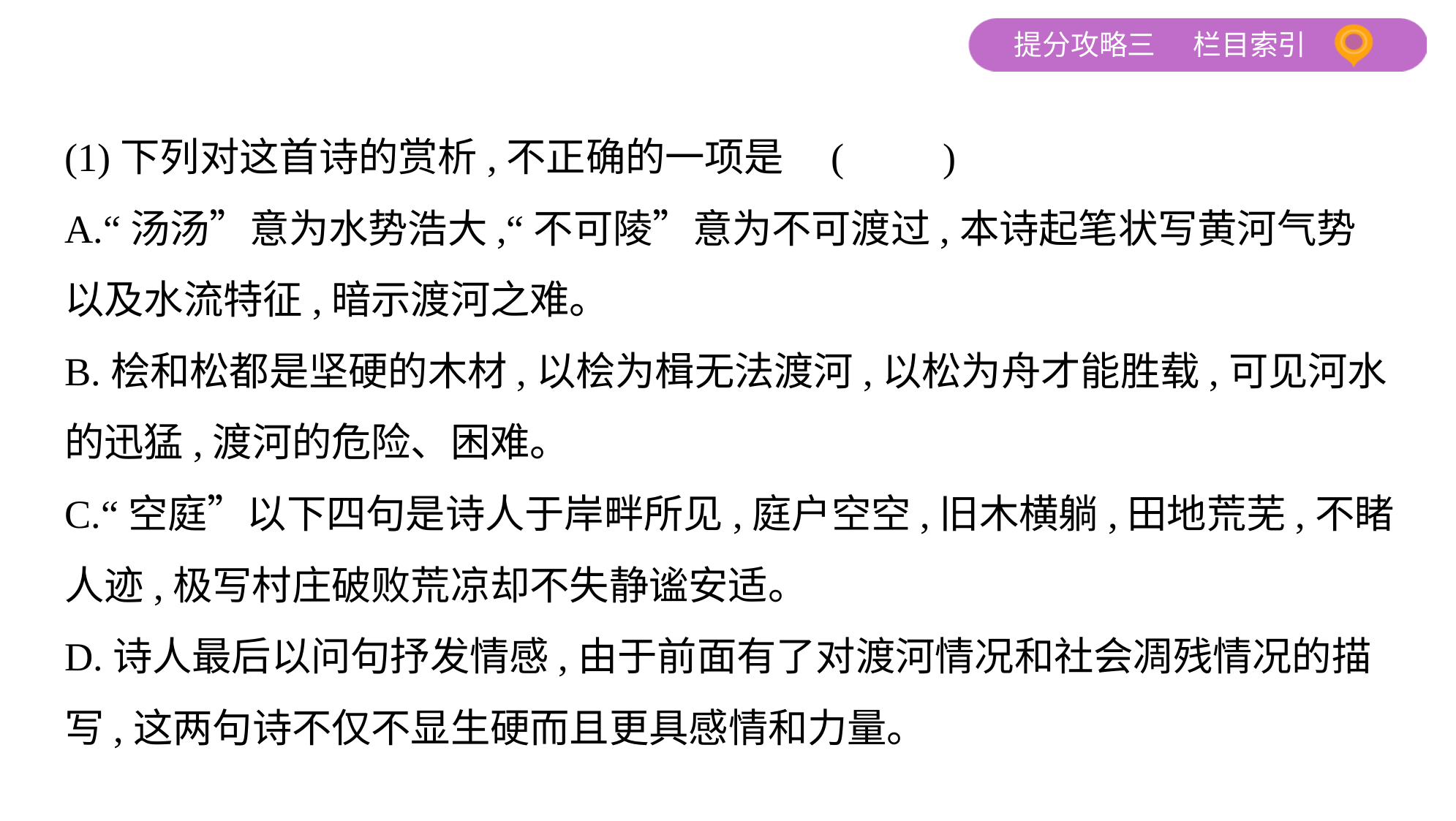

(1)下列对这首诗的赏析,不正确的一项是 (　　)
A.“汤汤”意为水势浩大,“不可陵”意为不可渡过,本诗起笔状写黄河气势
以及水流特征,暗示渡河之难。
B.桧和松都是坚硬的木材,以桧为楫无法渡河,以松为舟才能胜载,可见河水
的迅猛,渡河的危险、困难。
C.“空庭”以下四句是诗人于岸畔所见,庭户空空,旧木横躺,田地荒芜,不睹
人迹,极写村庄破败荒凉却不失静谧安适。
D.诗人最后以问句抒发情感,由于前面有了对渡河情况和社会凋残情况的描
写,这两句诗不仅不显生硬而且更具感情和力量。